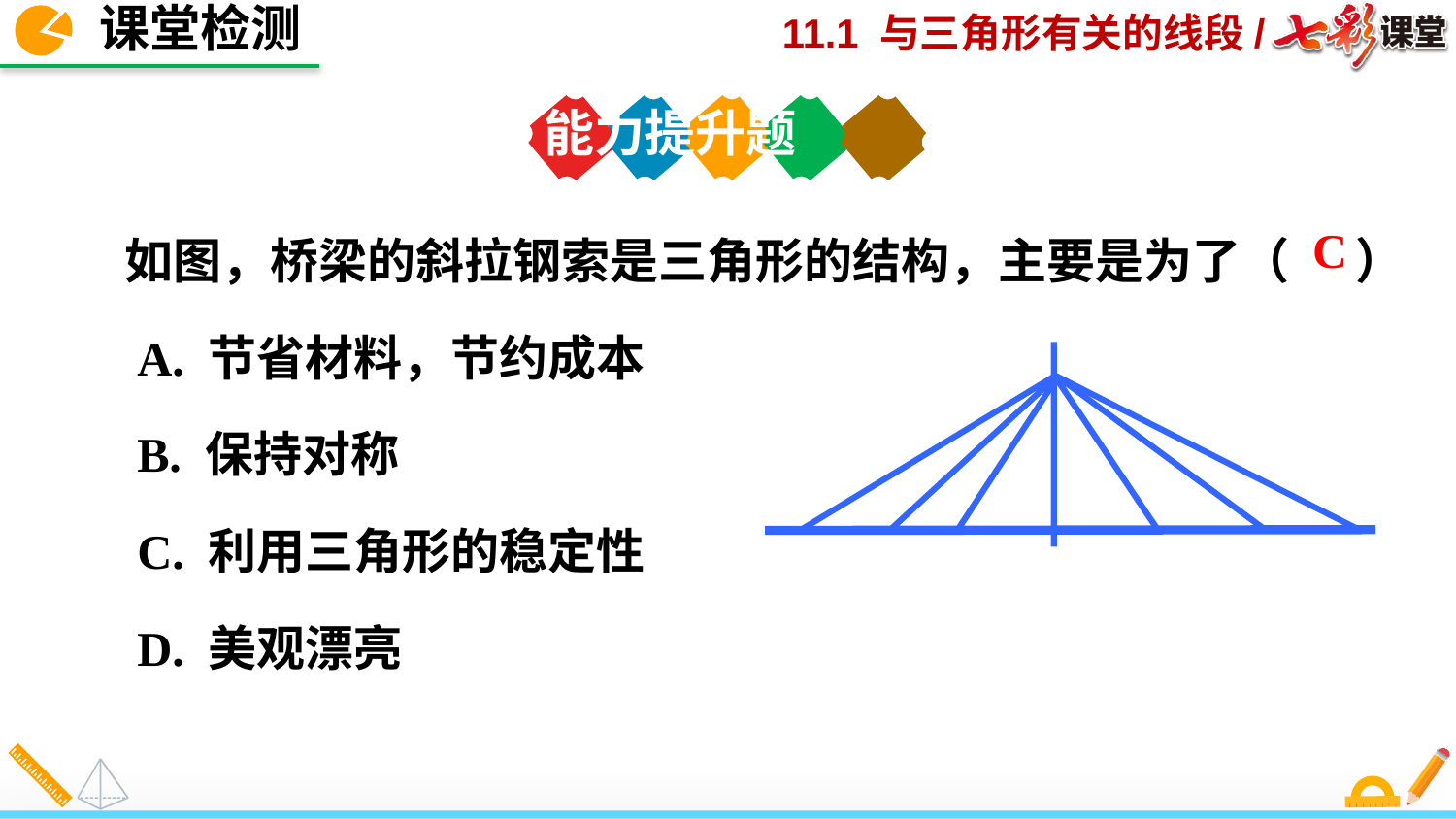

课堂检测

能力提升题

如图，桥梁的斜拉钢索是三角形的结构，主要是为了（      ）
 A. 节省材料，节约成本
 B. 保持对称
 C. 利用三角形的稳定性
 D. 美观漂亮
C